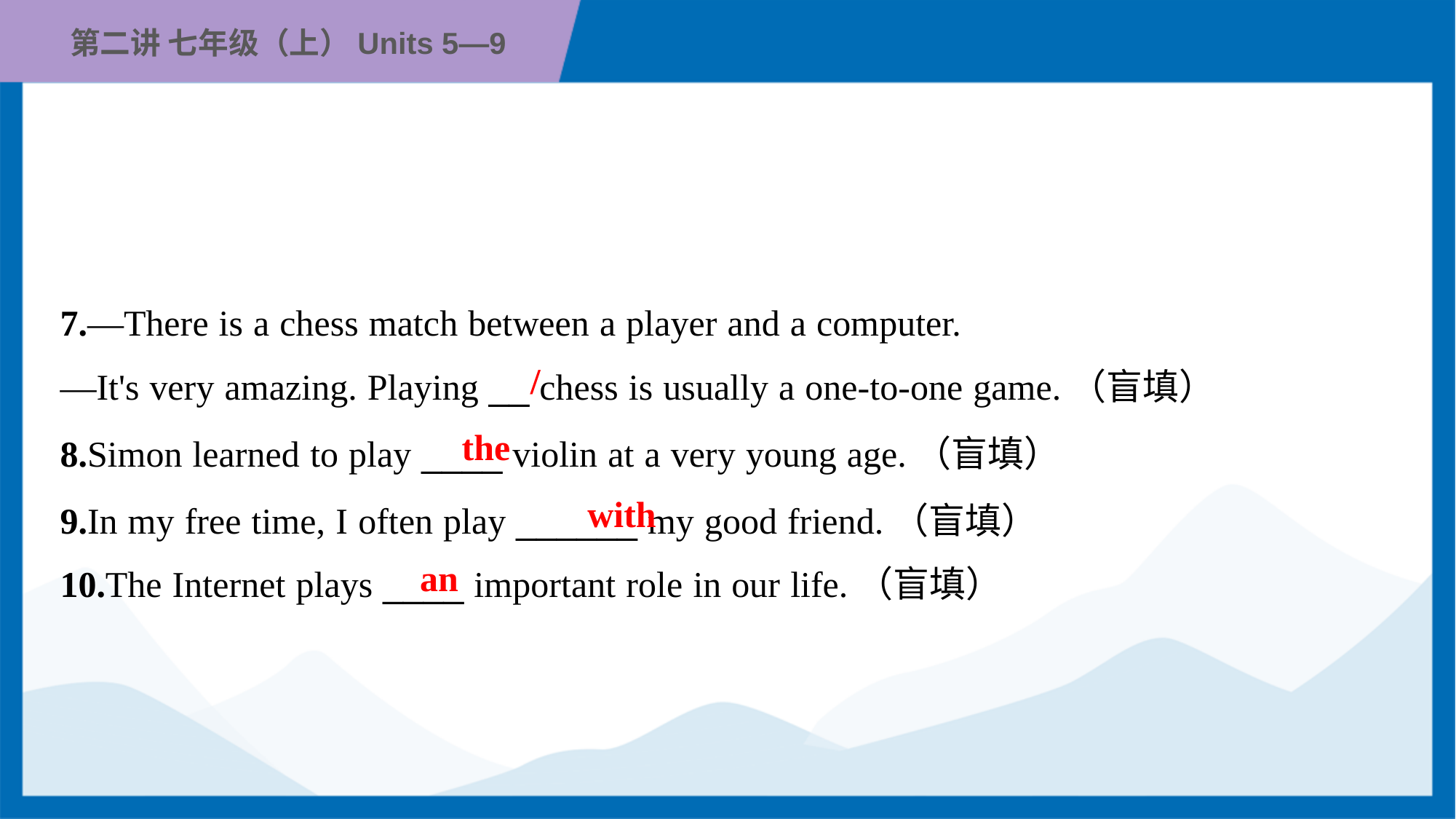

7.—There is a chess match between a player and a computer.
—It's very amazing. Playing __ chess is usually a one-to-one game.（盲填）
/
the
8.Simon learned to play ____ violin at a very young age.（盲填）
9.In my free time, I often play ______ my good friend.（盲填）
10.The Internet plays ____ important role in our life.（盲填）
with
an